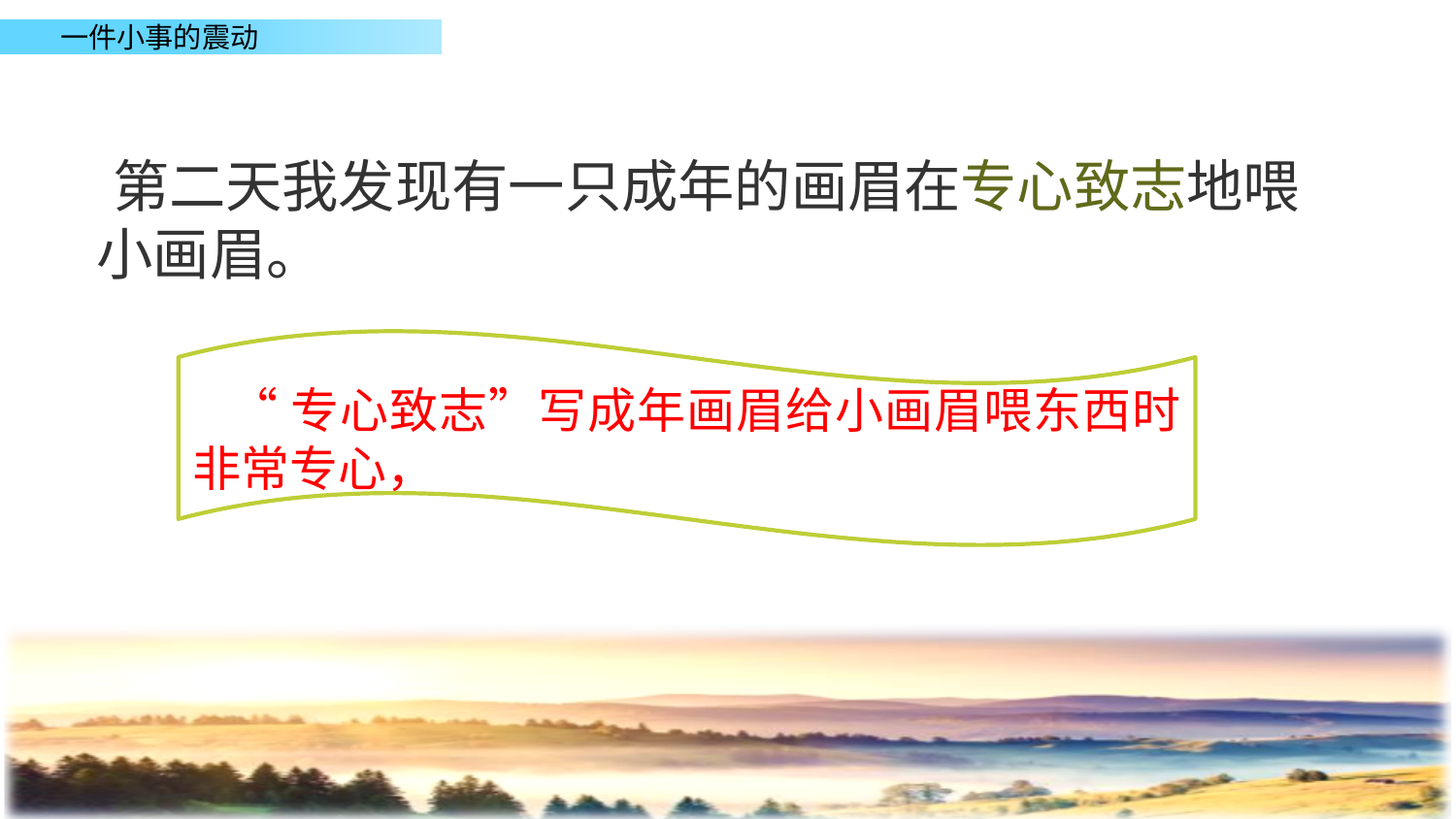

第二天我发现有一只成年的画眉在专心致志地喂小画眉。
   “专心致志”写成年画眉给小画眉喂东西时非常专心，